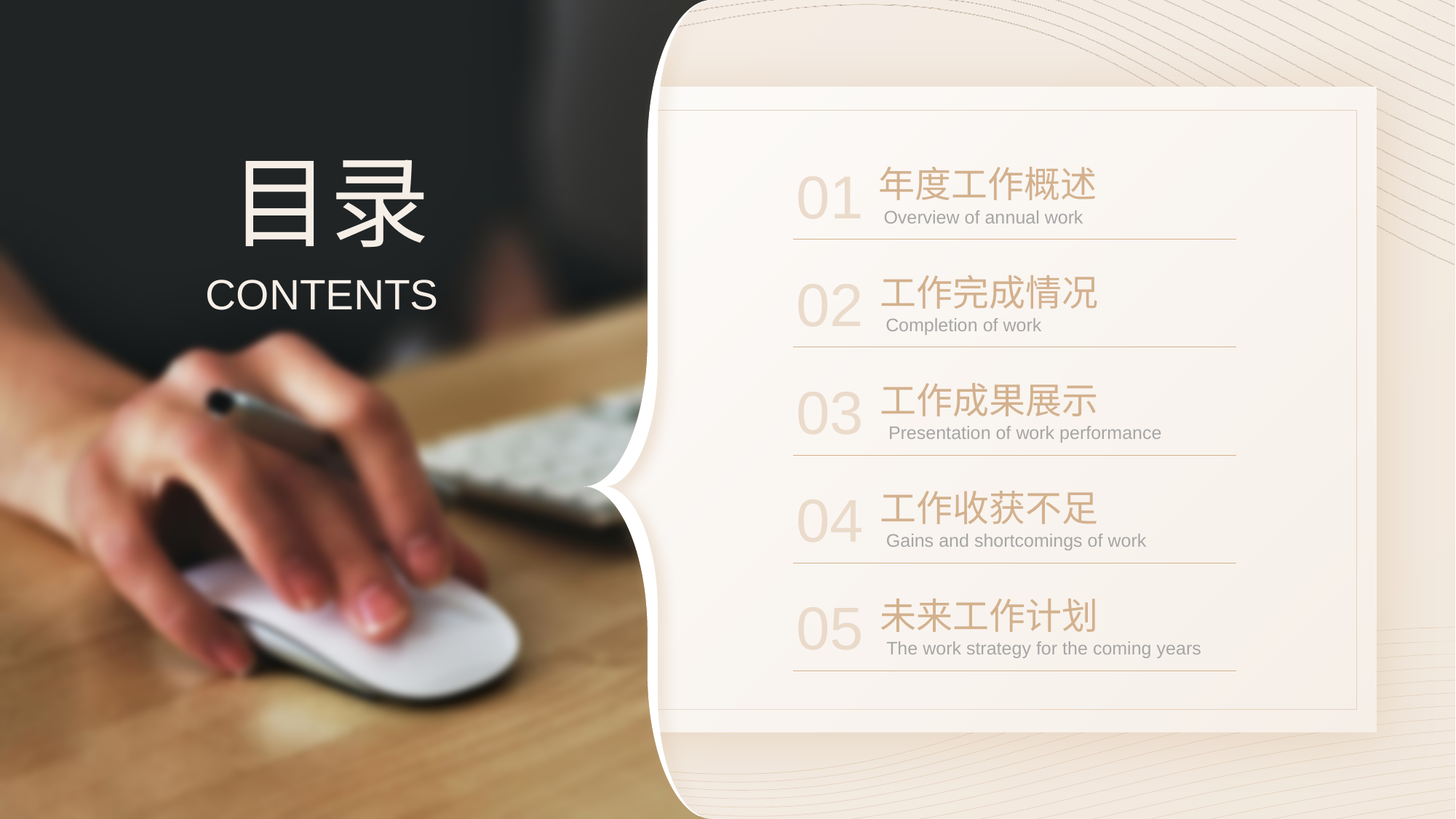

# 目录
01
年度工作概述
Overview of annual work
02
工作完成情况
Completion of work
CONTENTS
03
工作成果展示
Presentation of work performance
04
工作收获不足
Gains and shortcomings of work
05
未来工作计划
The work strategy for the coming years